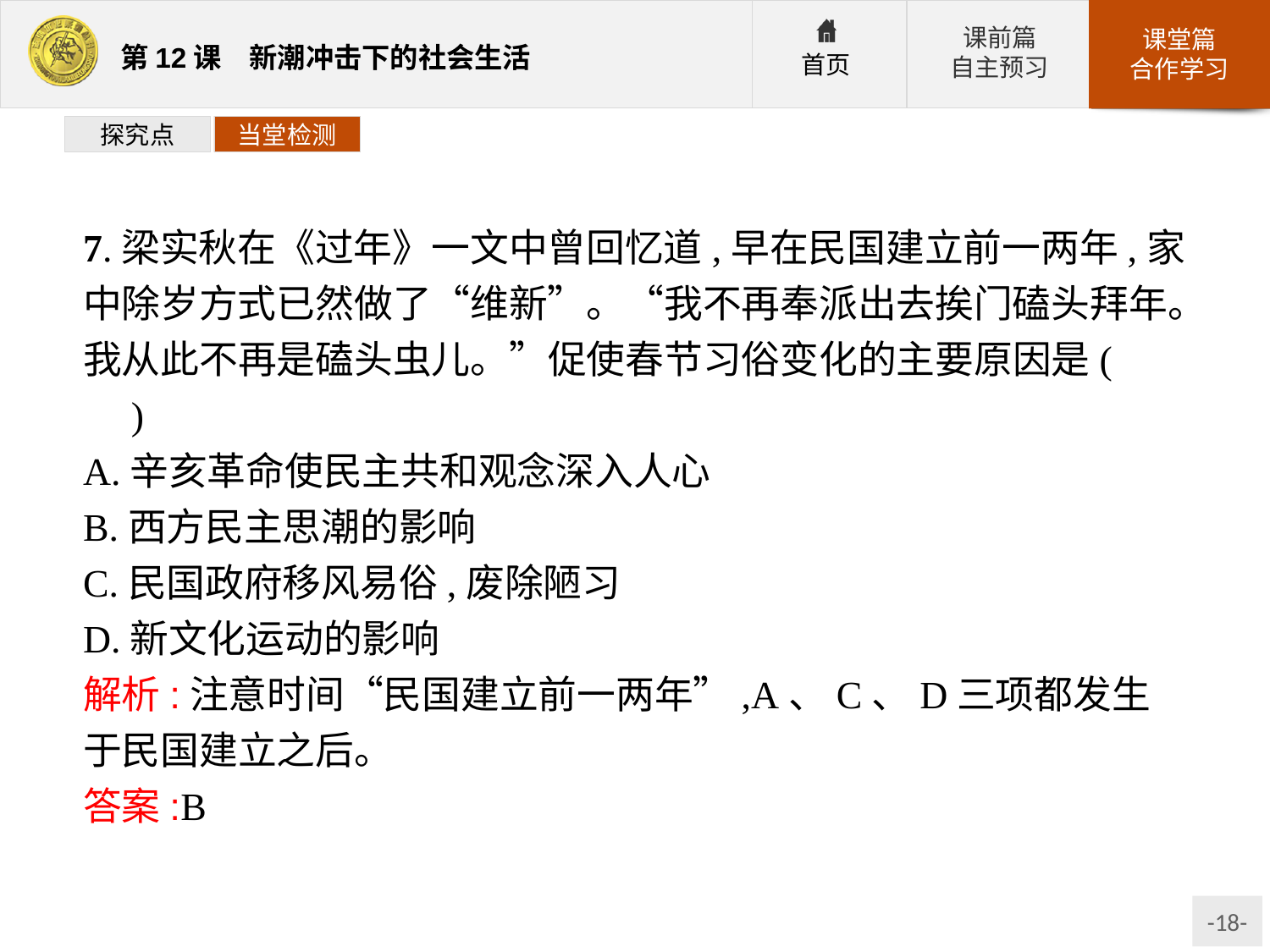

探究点
当堂检测
7.梁实秋在《过年》一文中曾回忆道,早在民国建立前一两年,家中除岁方式已然做了“维新”。“我不再奉派出去挨门磕头拜年。我从此不再是磕头虫儿。”促使春节习俗变化的主要原因是(　　)
A.辛亥革命使民主共和观念深入人心
B.西方民主思潮的影响
C.民国政府移风易俗,废除陋习
D.新文化运动的影响
解析:注意时间“民国建立前一两年”,A、C、D三项都发生于民国建立之后。
答案:B